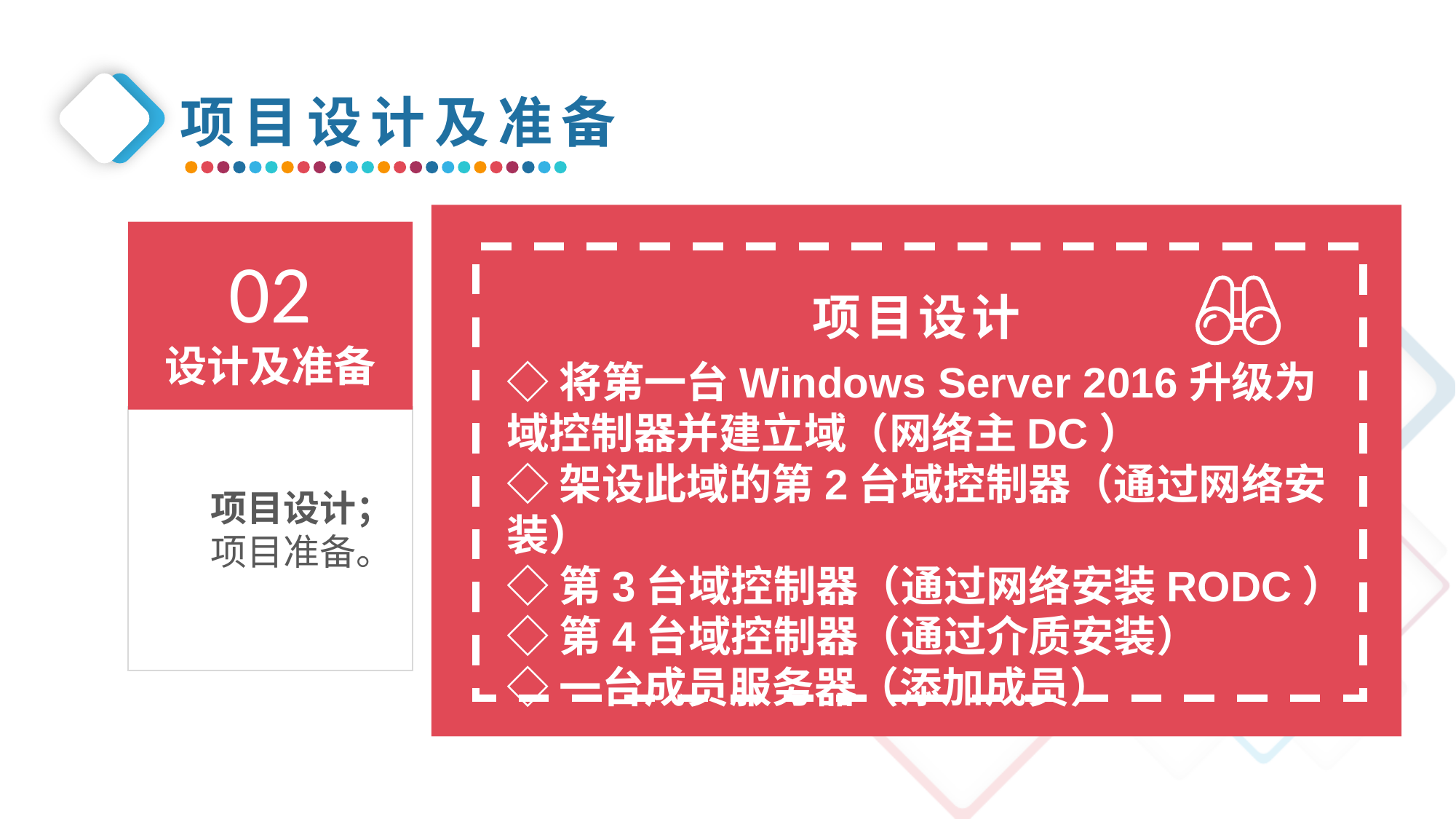

项目设计及准备

02
设计及准备

项目设计

◇将第一台Windows Server 2016升级为域控制器并建立域（网络主DC）
◇架设此域的第2台域控制器（通过网络安装）
◇第3台域控制器（通过网络安装RODC）
◇第4台域控制器（通过介质安装）
◇一台成员服务器（添加成员）

项目设计；
项目准备。